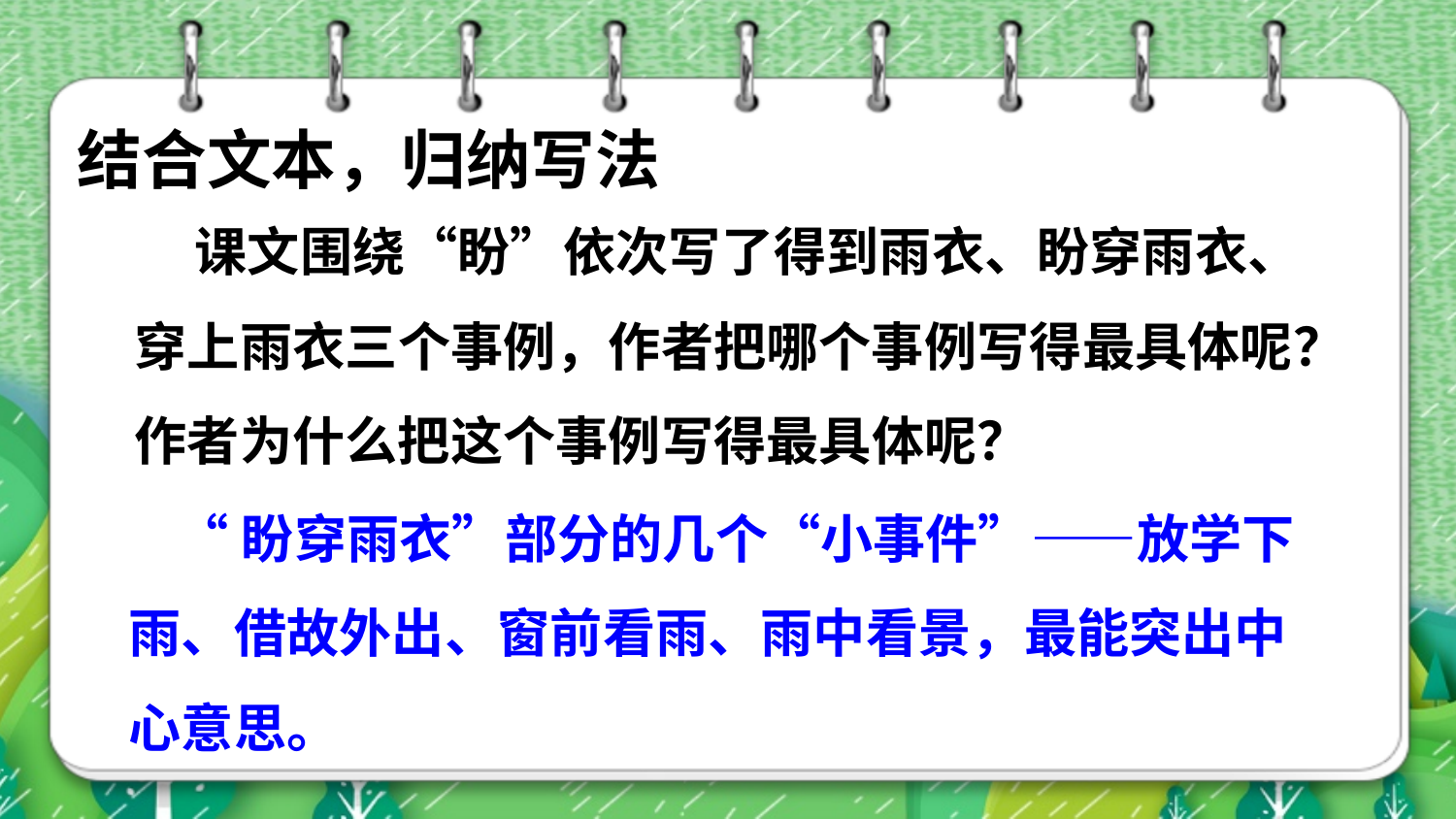

结合文本，归纳写法
    课文围绕“盼”依次写了得到雨衣、盼穿雨衣、穿上雨衣三个事例，作者把哪个事例写得最具体呢？作者为什么把这个事例写得最具体呢？
    “盼穿雨衣”部分的几个“小事件”——放学下雨、借故外出、窗前看雨、雨中看景，最能突出中心意思。